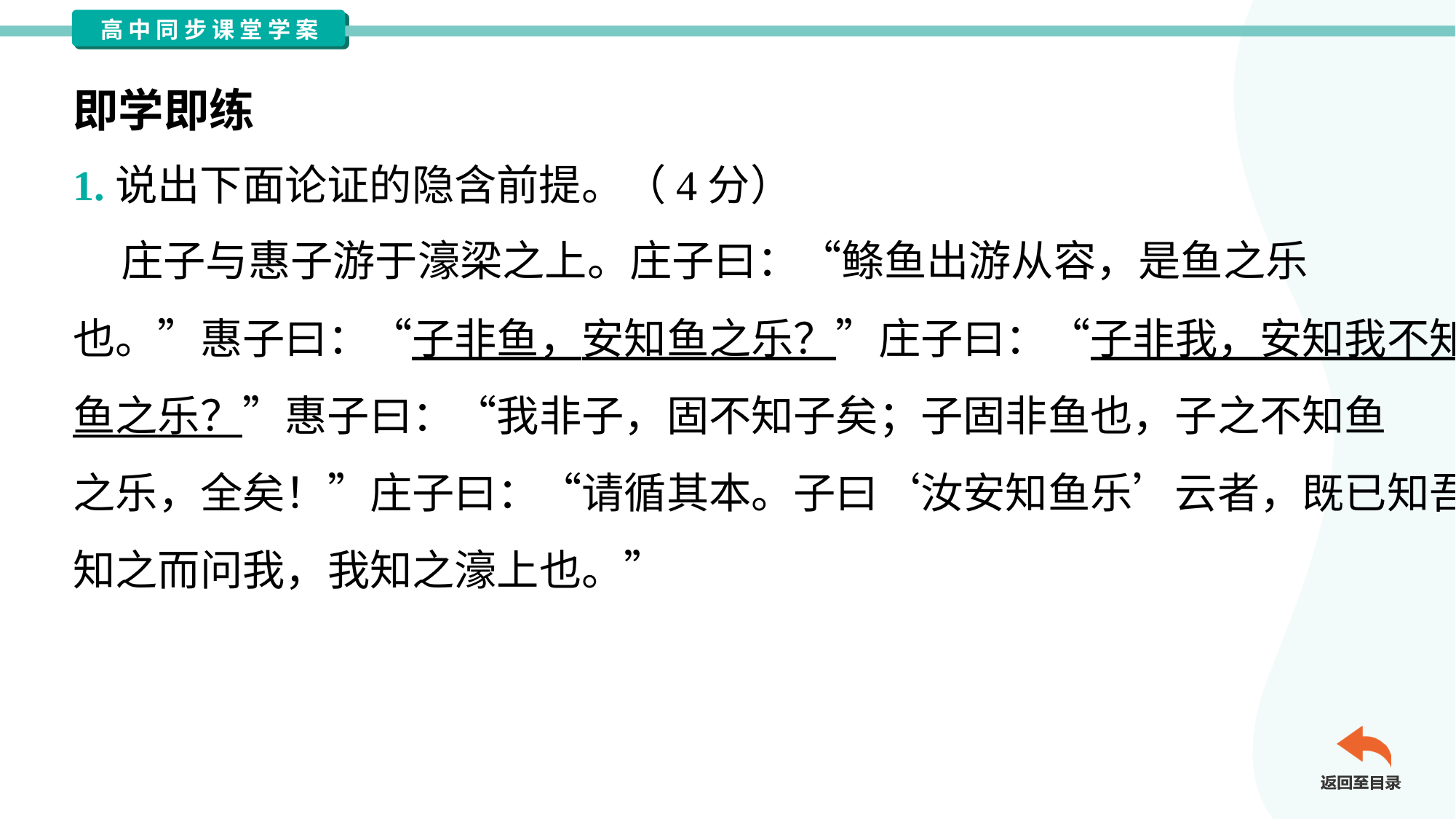

即学即练
1.说出下面论证的隐含前提。（4分）
    庄子与惠子游于濠梁之上。庄子曰：“鲦鱼出游从容，是鱼之乐
也。”惠子曰：“子非鱼，安知鱼之乐？”庄子曰：“子非我，安知我不知
鱼之乐？”惠子曰：“我非子，固不知子矣；子固非鱼也，子之不知鱼
之乐，全矣！”庄子曰：“请循其本。子曰‘汝安知鱼乐’云者，既已知吾
知之而问我，我知之濠上也。”